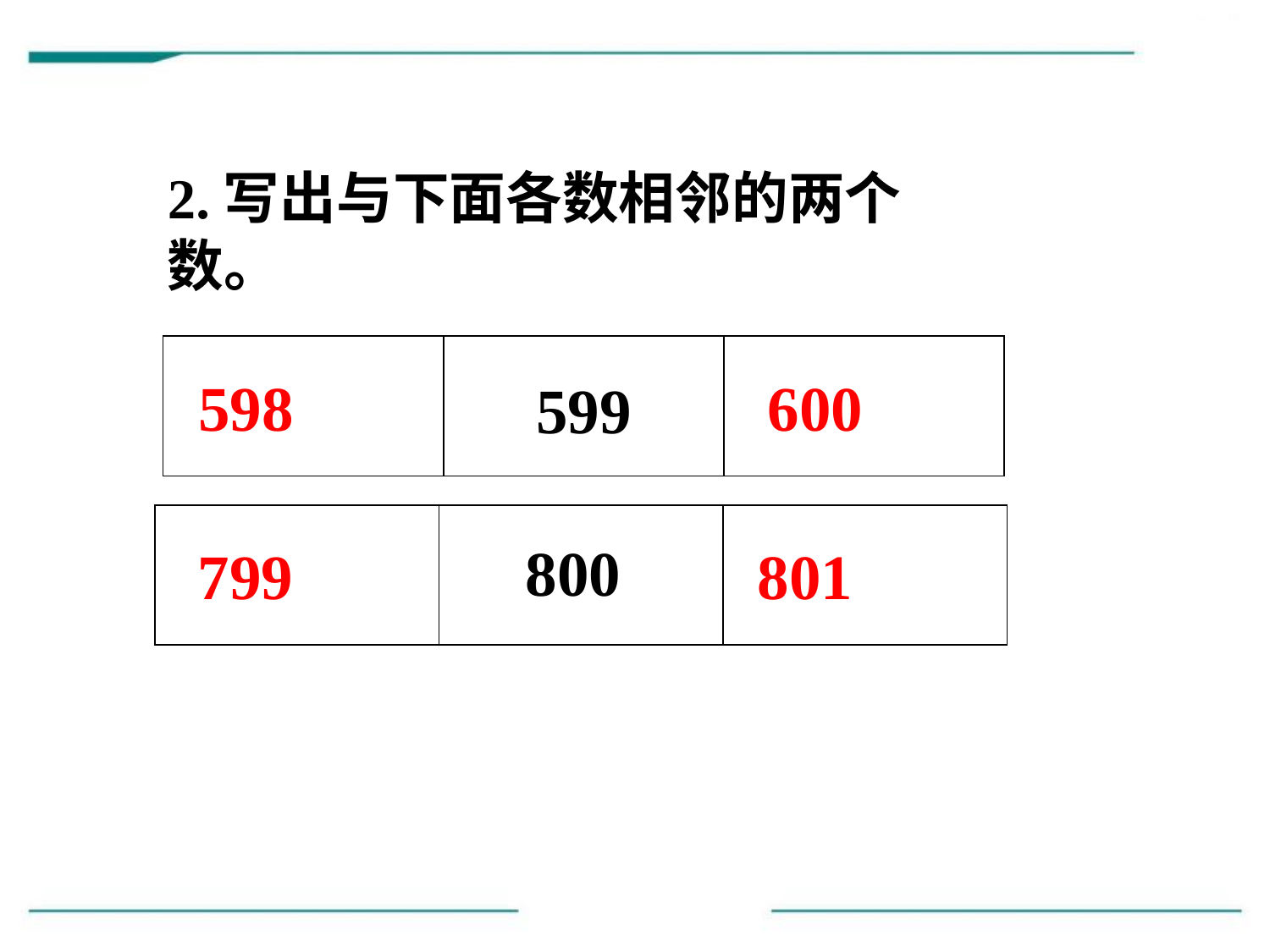

2.写出与下面各数相邻的两个数。
|  | 599 |  |
| --- | --- | --- |
598
600
|  | 800 |  |
| --- | --- | --- |
799
801